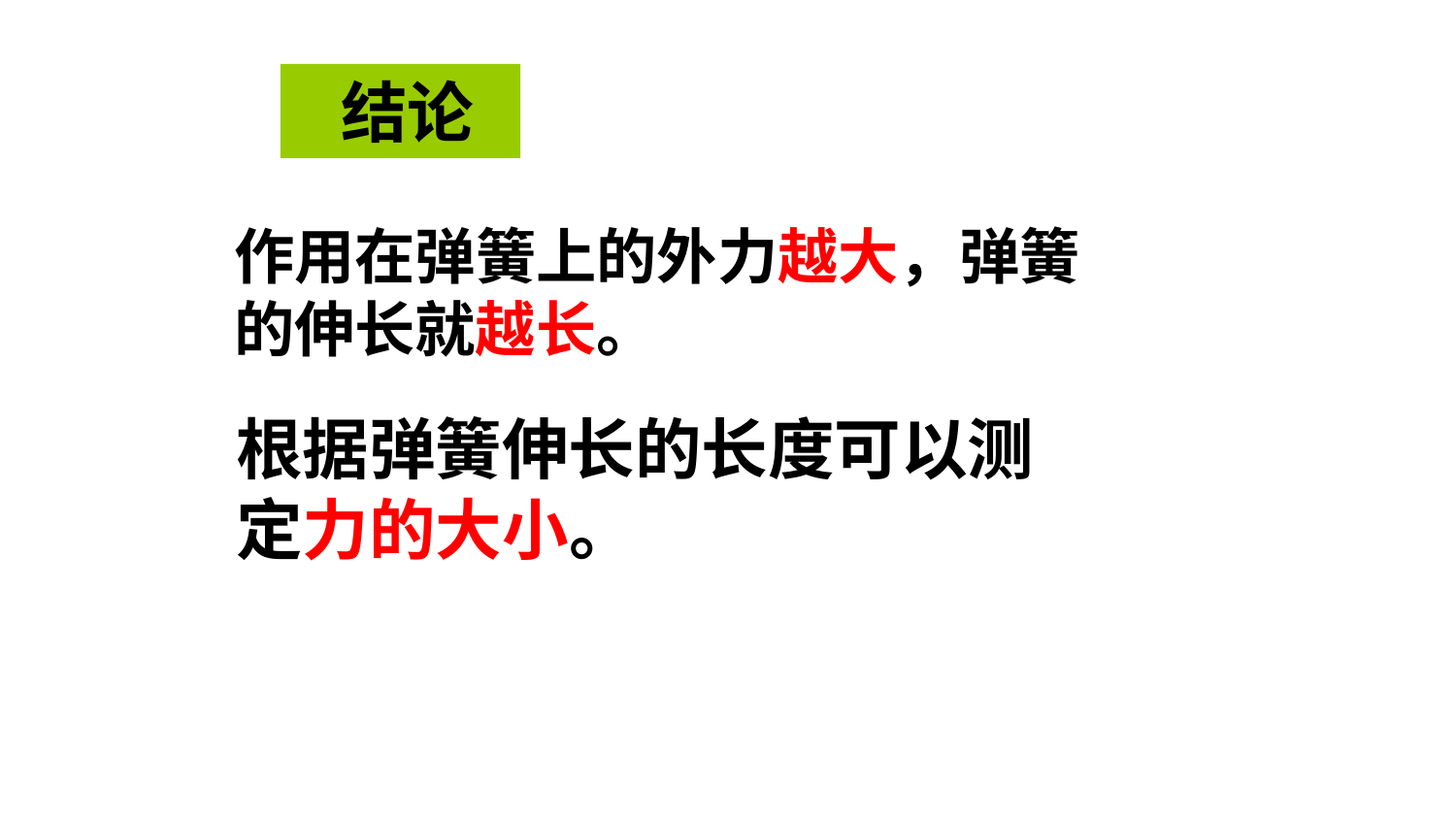

结论
作用在弹簧上的外力越大，弹簧的伸长就越长。
根据弹簧伸长的长度可以测定力的大小。